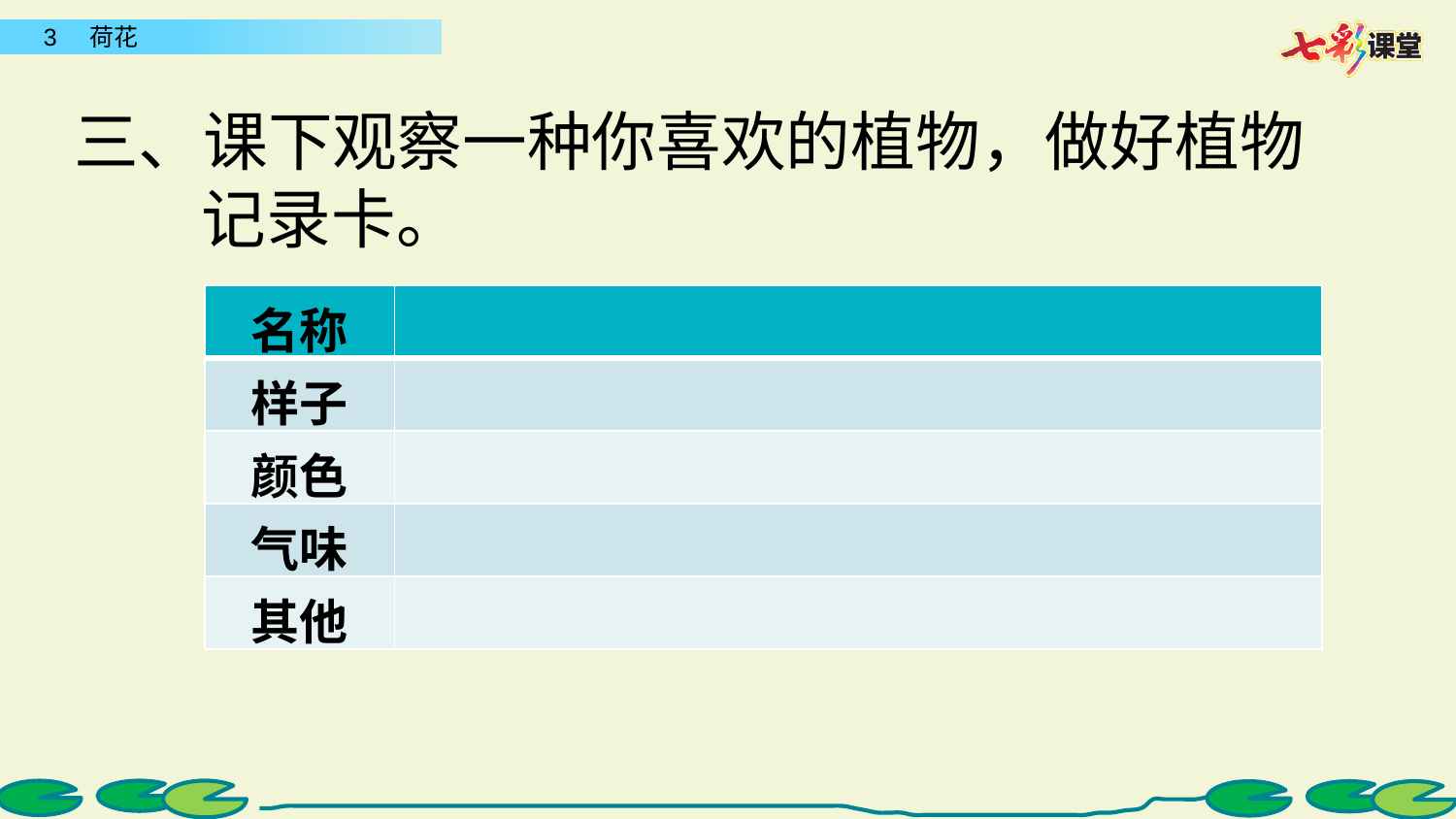

三、课下观察一种你喜欢的植物，做好植物记录卡。
| 名称 |  |
| --- | --- |
| 样子 |  |
| 颜色 |  |
| 气味 |  |
| 其他 |  |